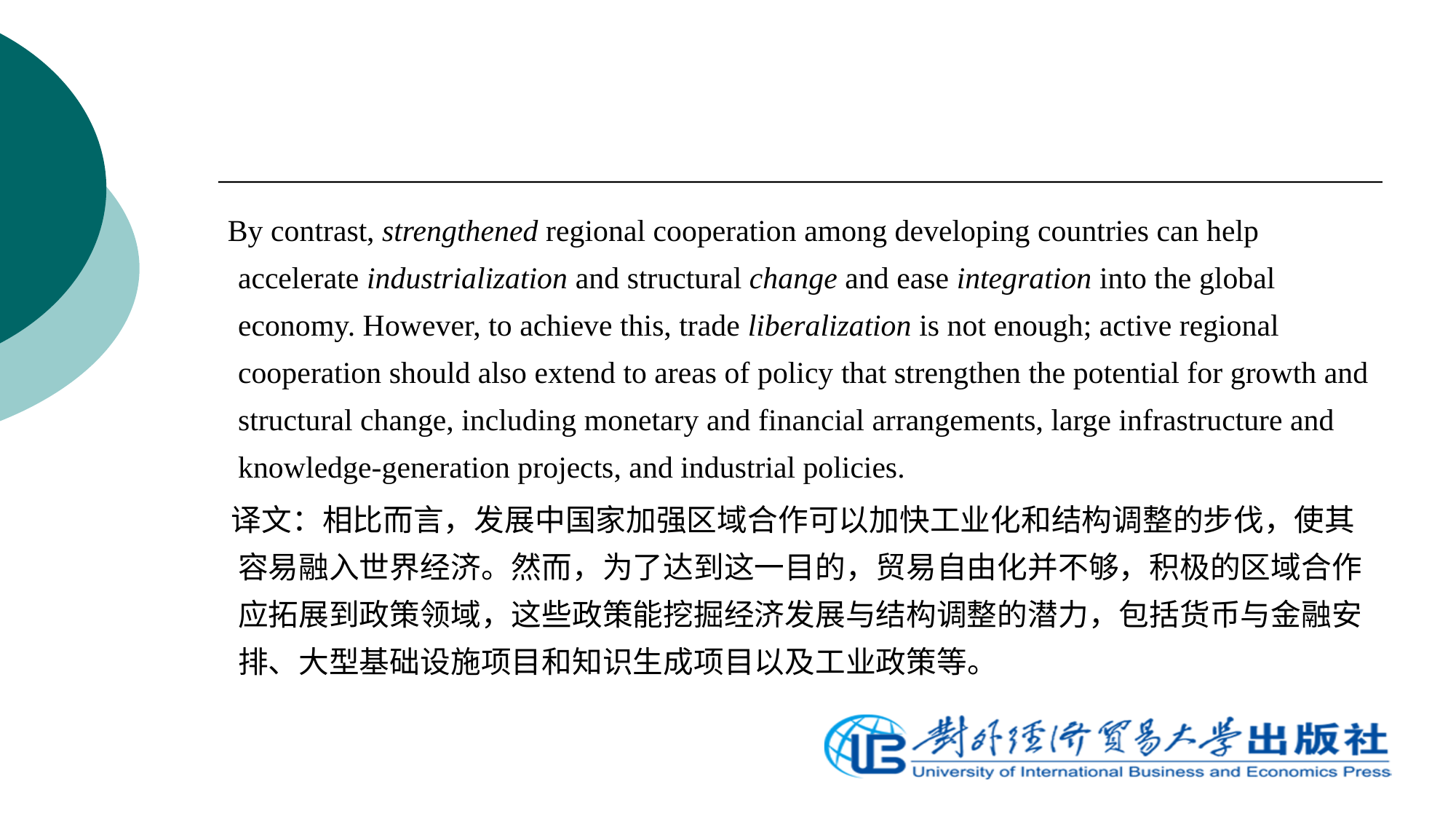

By contrast, strengthened regional cooperation among developing countries can help accelerate industrialization and structural change and ease integration into the global economy. However, to achieve this, trade liberalization is not enough; active regional cooperation should also extend to areas of policy that strengthen the potential for growth and structural change, including monetary and financial arrangements, large infrastructure and knowledge-generation projects, and industrial policies.
    译文：相比而言，发展中国家加强区域合作可以加快工业化和结构调整的步伐，使其容易融入世界经济。然而，为了达到这一目的，贸易自由化并不够，积极的区域合作应拓展到政策领域，这些政策能挖掘经济发展与结构调整的潜力，包括货币与金融安排、大型基础设施项目和知识生成项目以及工业政策等。